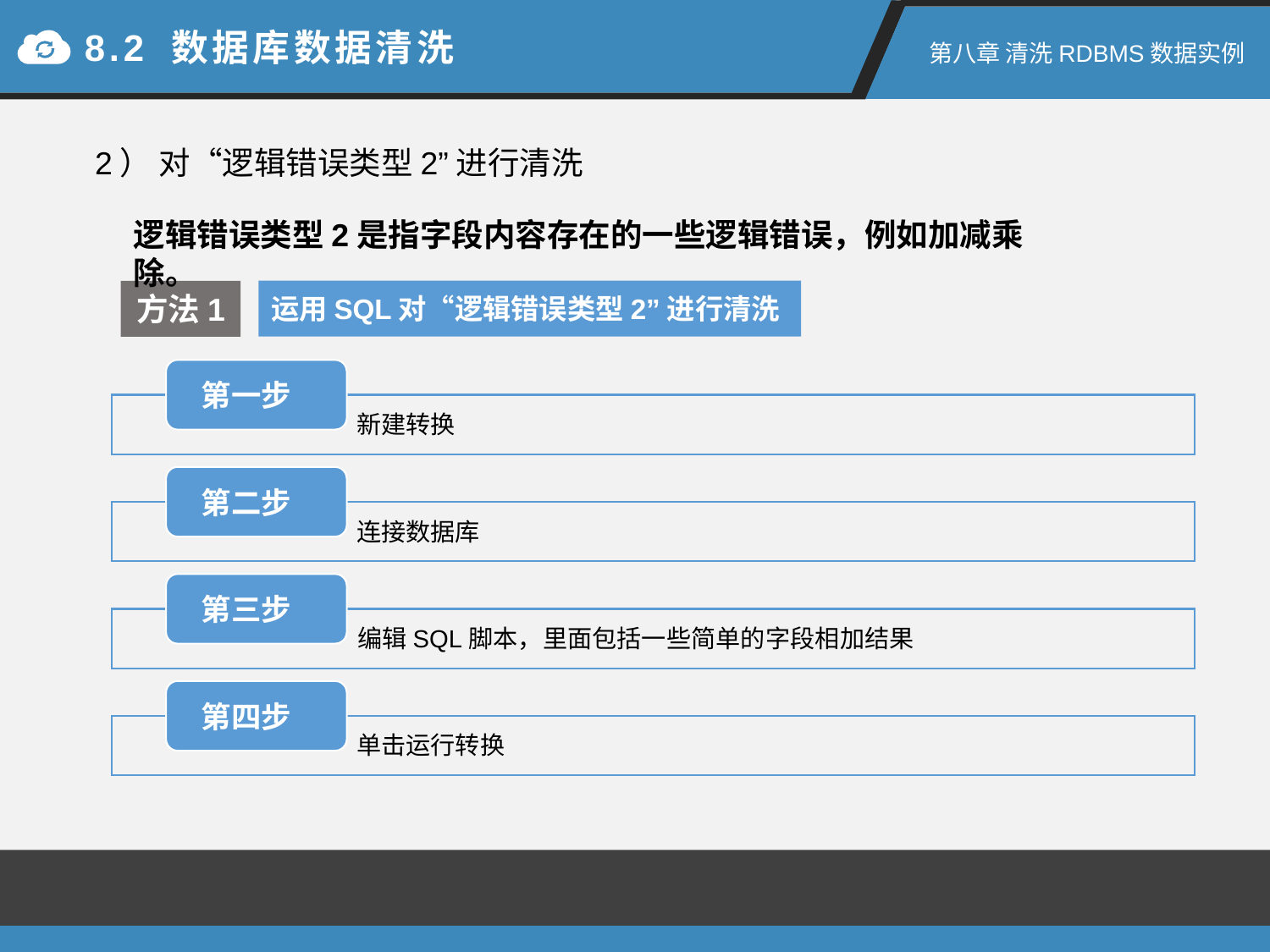

8.2 数据库数据清洗

第八章 清洗RDBMS数据实例

2） 对“逻辑错误类型2”进行清洗
逻辑错误类型2是指字段内容存在的一些逻辑错误，例如加减乘除。

方法1
运用SQL对“逻辑错误类型2”进行清洗

第一步
第二步
第三步
第四步
新建转换
连接数据库
 编辑SQL脚本，里面包括一些简单的字段相加结果
单击运行转换